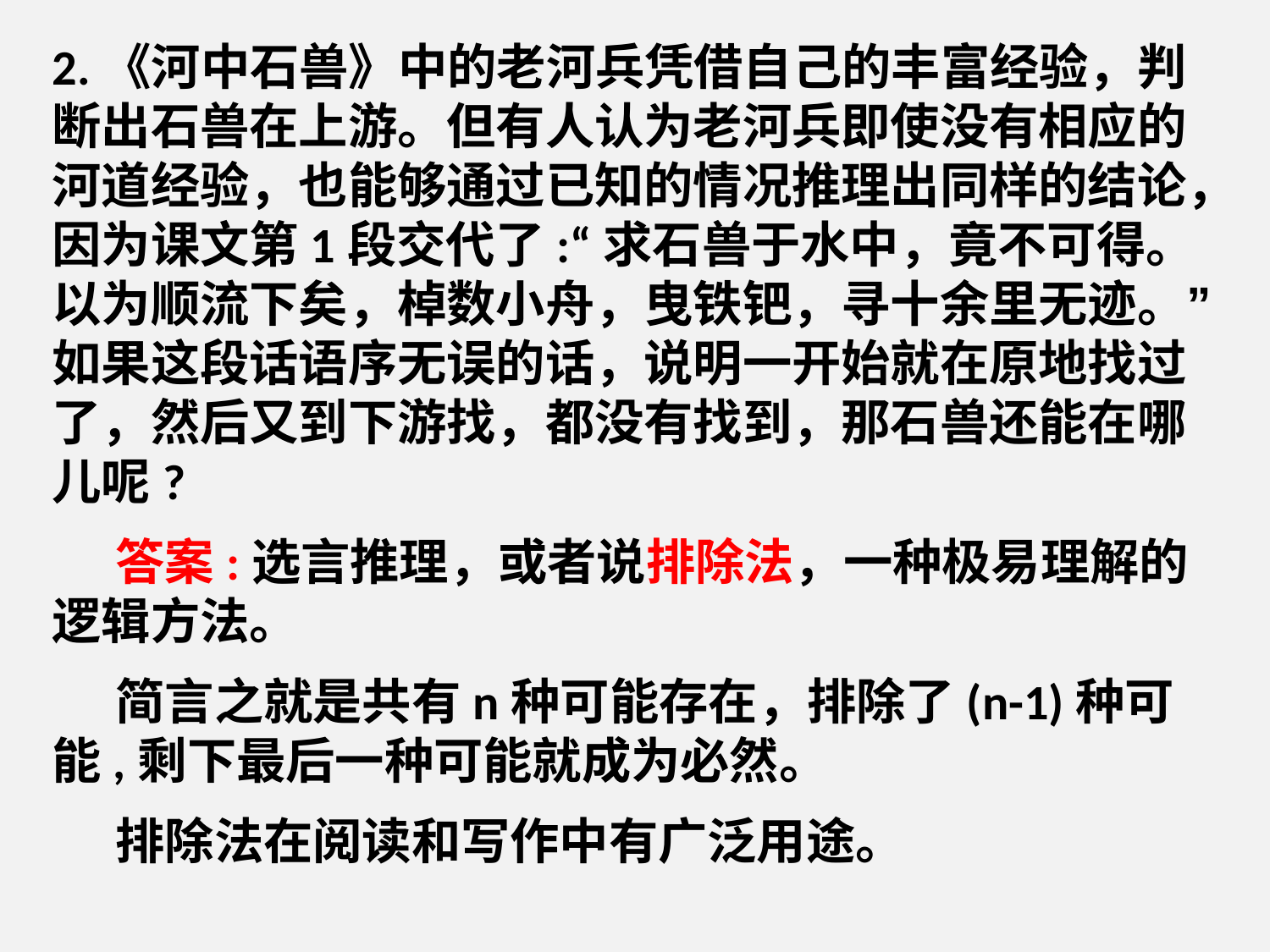

2.《河中石兽》中的老河兵凭借自己的丰富经验，判断出石兽在上游。但有人认为老河兵即使没有相应的河道经验，也能够通过已知的情况推理出同样的结论，因为课文第1段交代了:“求石兽于水中，竟不可得。以为顺流下矣，棹数小舟，曳铁钯，寻十余里无迹。”如果这段话语序无误的话，说明一开始就在原地找过了，然后又到下游找，都没有找到，那石兽还能在哪儿呢?
答案:选言推理，或者说排除法，一种极易理解的逻辑方法。
简言之就是共有n种可能存在，排除了(n-1)种可能,剩下最后一种可能就成为必然。
排除法在阅读和写作中有广泛用途。